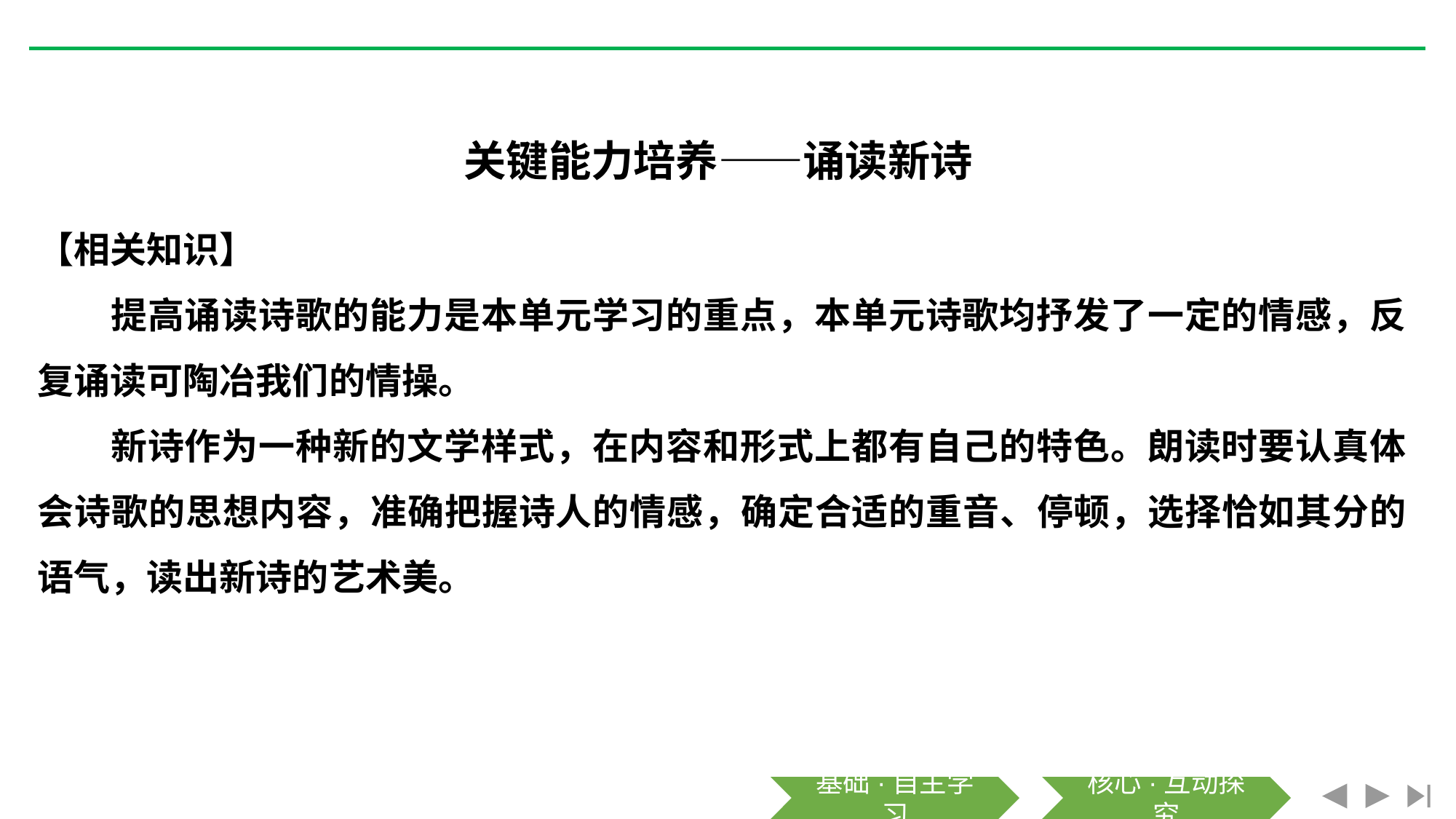

关键能力培养——诵读新诗
【相关知识】
提高诵读诗歌的能力是本单元学习的重点，本单元诗歌均抒发了一定的情感，反复诵读可陶冶我们的情操。
新诗作为一种新的文学样式，在内容和形式上都有自己的特色。朗读时要认真体会诗歌的思想内容，准确把握诗人的情感，确定合适的重音、停顿，选择恰如其分的语气，读出新诗的艺术美。